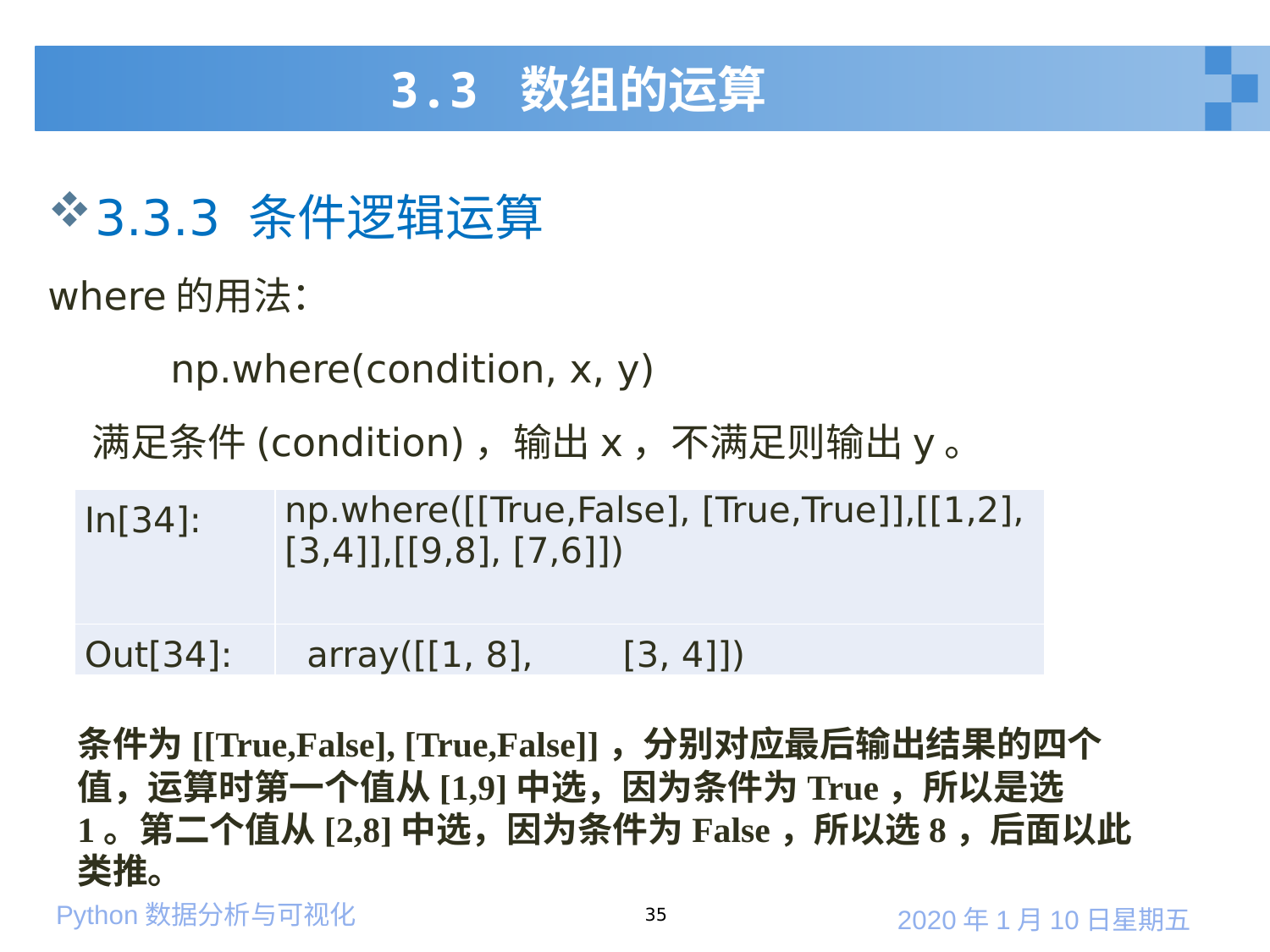

# 3.3 数组的运算
3.3.3 条件逻辑运算
where的用法：
          np.where(condition, x, y)
    满足条件(condition)，输出x，不满足则输出y。

| In[34]: | np.where([[True,False], [True,True]],[[1,2], [3,4]],[[9,8], [7,6]]) |
| --- | --- |
| Out[34]: | array([[1, 8], [3, 4]]) |
条件为[[True,False], [True,False]]，分别对应最后输出结果的四个值，运算时第一个值从[1,9]中选，因为条件为True，所以是选1。第二个值从[2,8]中选，因为条件为False，所以选8，后面以此类推。
35
2020年1月10日星期五